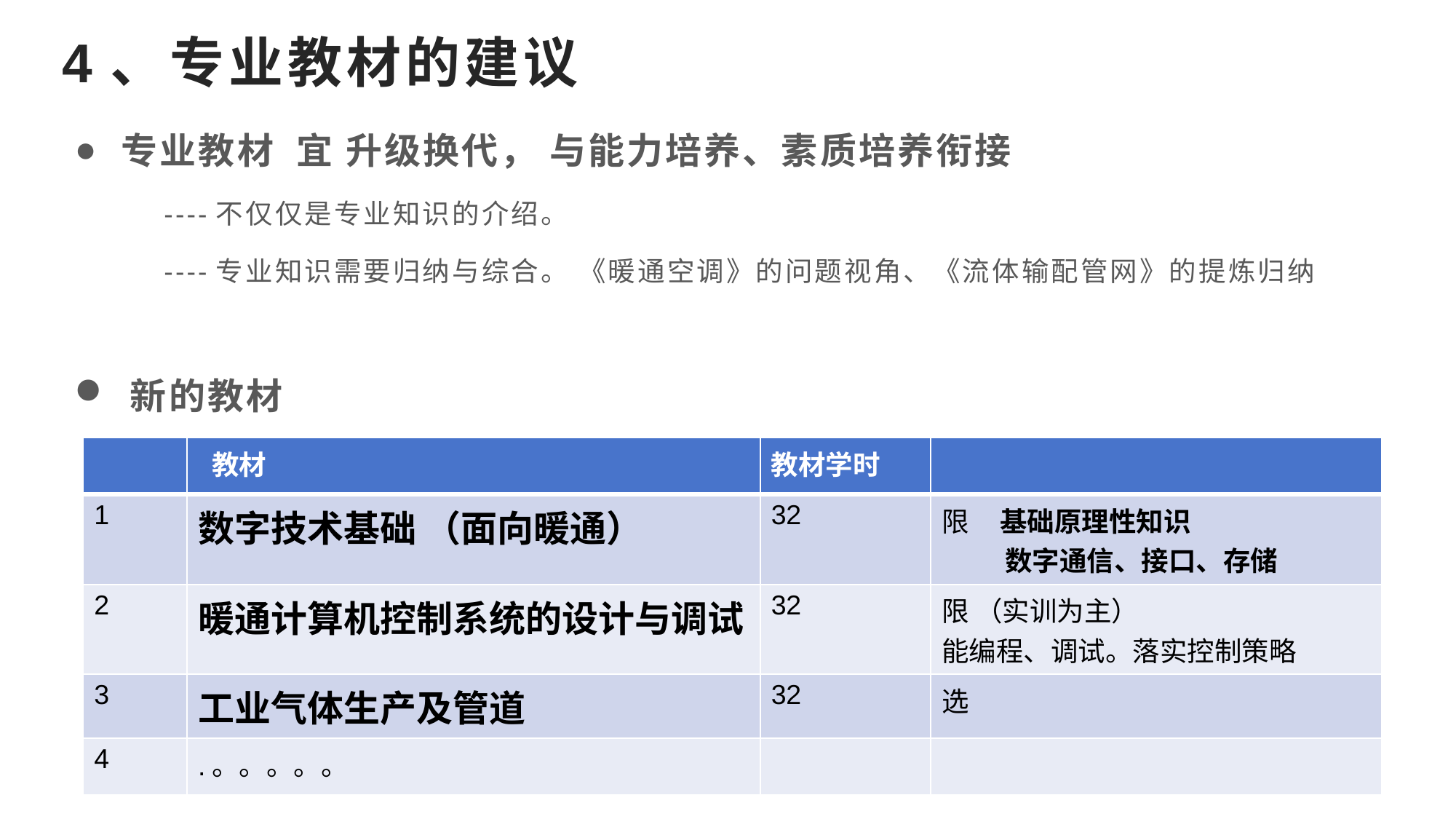

# 4、专业教材的建议
 专业教材  宜 升级换代， 与能力培养、素质培养衔接
         ----不仅仅是专业知识的介绍。
         ----专业知识需要归纳与综合。 《暖通空调》的问题视角、《流体输配管网》的提炼归纳

 新的教材

|  | 教材 | 教材学时 |  |
| --- | --- | --- | --- |
| 1 | 数字技术基础 （面向暖通） | 32 | 限 基础原理性知识 数字通信、接口、存储 |
| 2 | 暖通计算机控制系统的设计与调试 | 32 | 限 （实训为主） 能编程、调试。落实控制策略 |
| 3 | 工业气体生产及管道 | 32 | 选 |
| 4 | .。。。。。 |  |  |